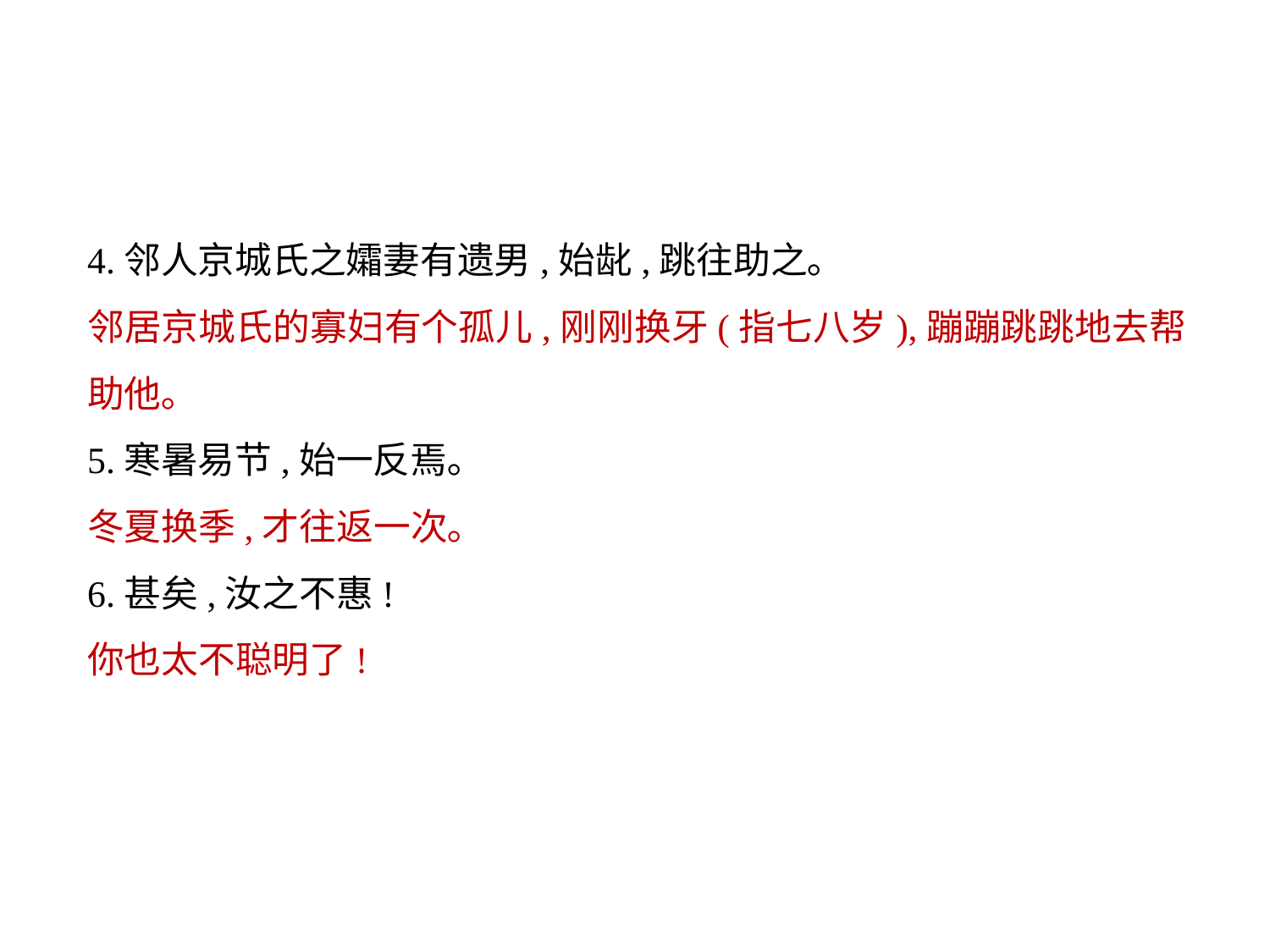

4.邻人京城氏之孀妻有遗男,始龀,跳往助之｡
邻居京城氏的寡妇有个孤儿,刚刚换牙(指七八岁),蹦蹦跳跳地去帮助他｡
5.寒暑易节,始一反焉｡
冬夏换季,才往返一次｡
6.甚矣,汝之不惠!
你也太不聪明了!